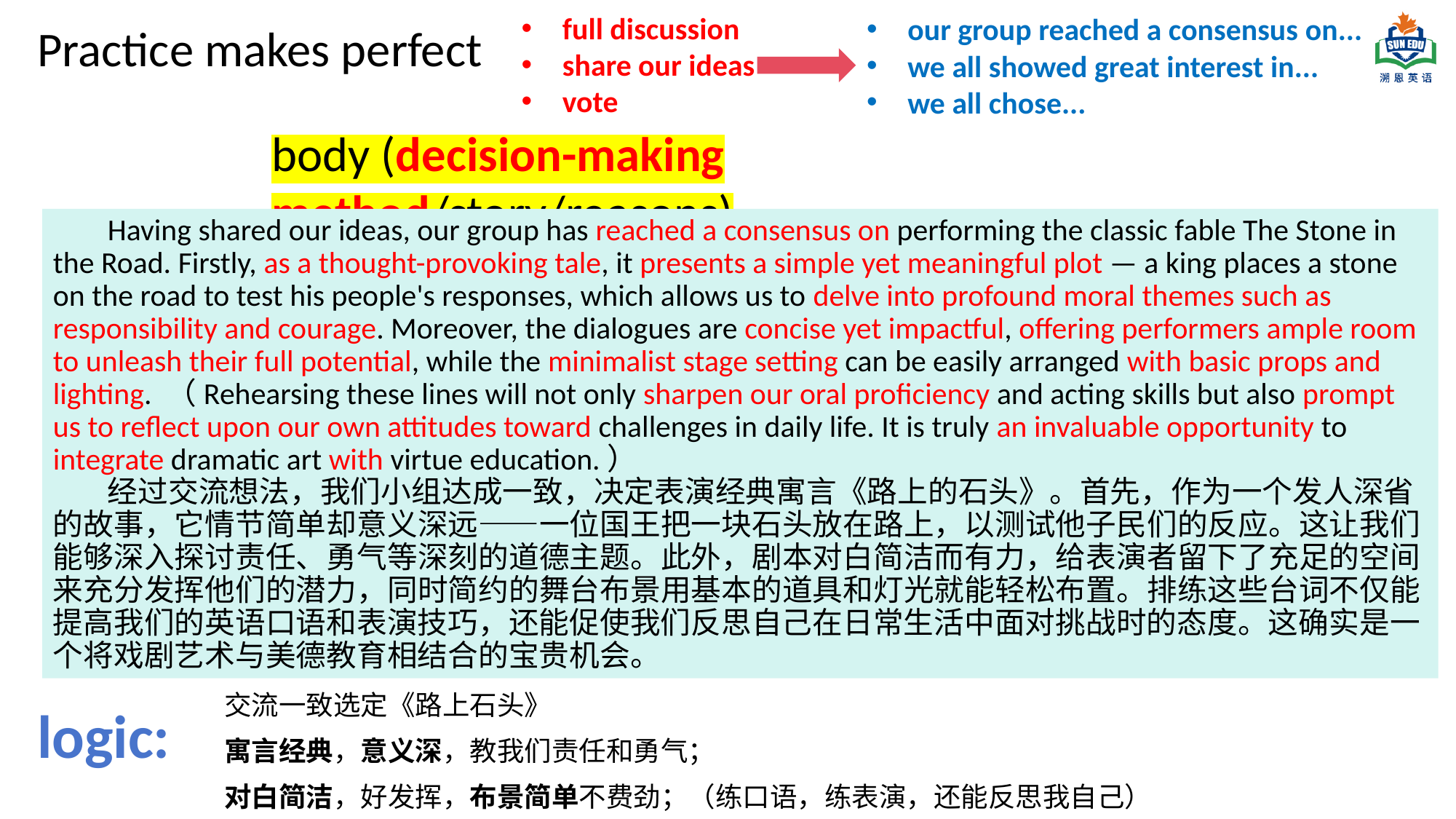

full discussion
share our ideas
vote
our group reached a consensus on...
we all showed great interest in...
we all chose...
Practice makes perfect

body (decision-making method/story/reasons)
Having shared our ideas, our group has reached a consensus on performing the classic fable The Stone in the Road. Firstly, as a thought-provoking tale, it presents a simple yet meaningful plot — a king places a stone on the road to test his people's responses, which allows us to delve into profound moral themes such as responsibility and courage. Moreover, the dialogues are concise yet impactful, offering performers ample room to unleash their full potential, while the minimalist stage setting can be easily arranged with basic props and lighting. （Rehearsing these lines will not only sharpen our oral proficiency and acting skills but also prompt us to reflect upon our own attitudes toward challenges in daily life. It is truly an invaluable opportunity to integrate dramatic art with virtue education.）
经过交流想法，我们小组达成一致，决定表演经典寓言《路上的石头》。首先，作为一个发人深省的故事，它情节简单却意义深远——一位国王把一块石头放在路上，以测试他子民们的反应。这让我们能够深入探讨责任、勇气等深刻的道德主题。此外，剧本对白简洁而有力，给表演者留下了充足的空间来充分发挥他们的潜力，同时简约的舞台布景用基本的道具和灯光就能轻松布置。排练这些台词不仅能提高我们的英语口语和表演技巧，还能促使我们反思自己在日常生活中面对挑战时的态度。这确实是一个将戏剧艺术与美德教育相结合的宝贵机会。
交流一致选定《路上石头》
寓言经典，意义深，教我们责任和勇气；
对白简洁，好发挥，布景简单不费劲；（练口语，练表演，还能反思我自己）
logic: